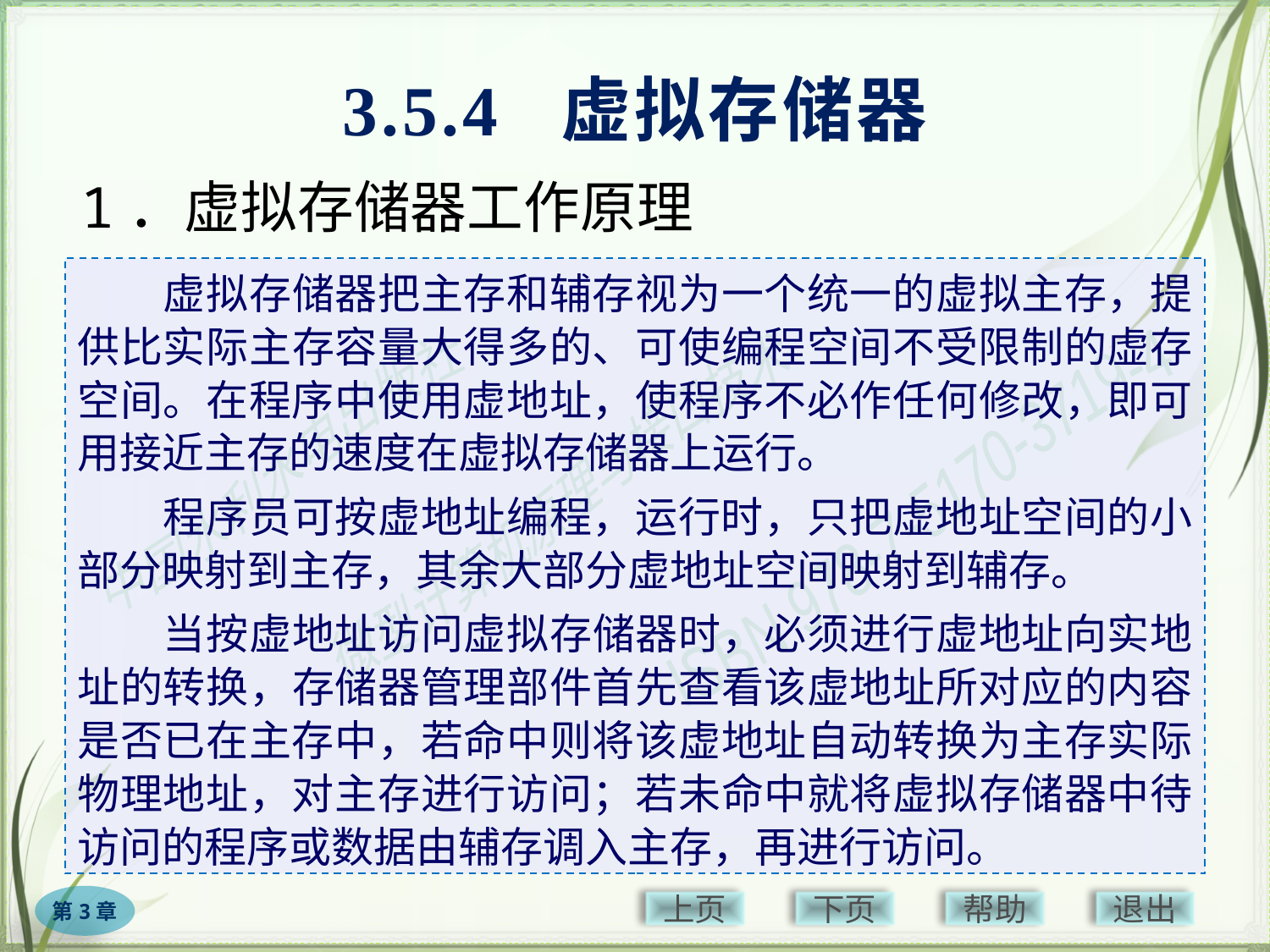

# 3.5.4  虚拟存储器
1．虚拟存储器工作原理
　　虚拟存储器把主存和辅存视为一个统一的虚拟主存，提供比实际主存容量大得多的、可使编程空间不受限制的虚存空间。在程序中使用虚地址，使程序不必作任何修改，即可用接近主存的速度在虚拟存储器上运行。
　　程序员可按虚地址编程，运行时，只把虚地址空间的小部分映射到主存，其余大部分虚地址空间映射到辅存。
　　当按虚地址访问虚拟存储器时，必须进行虚地址向实地址的转换，存储器管理部件首先查看该虚地址所对应的内容是否已在主存中，若命中则将该虚地址自动转换为主存实际物理地址，对主存进行访问；若未命中就将虚拟存储器中待访问的程序或数据由辅存调入主存，再进行访问。